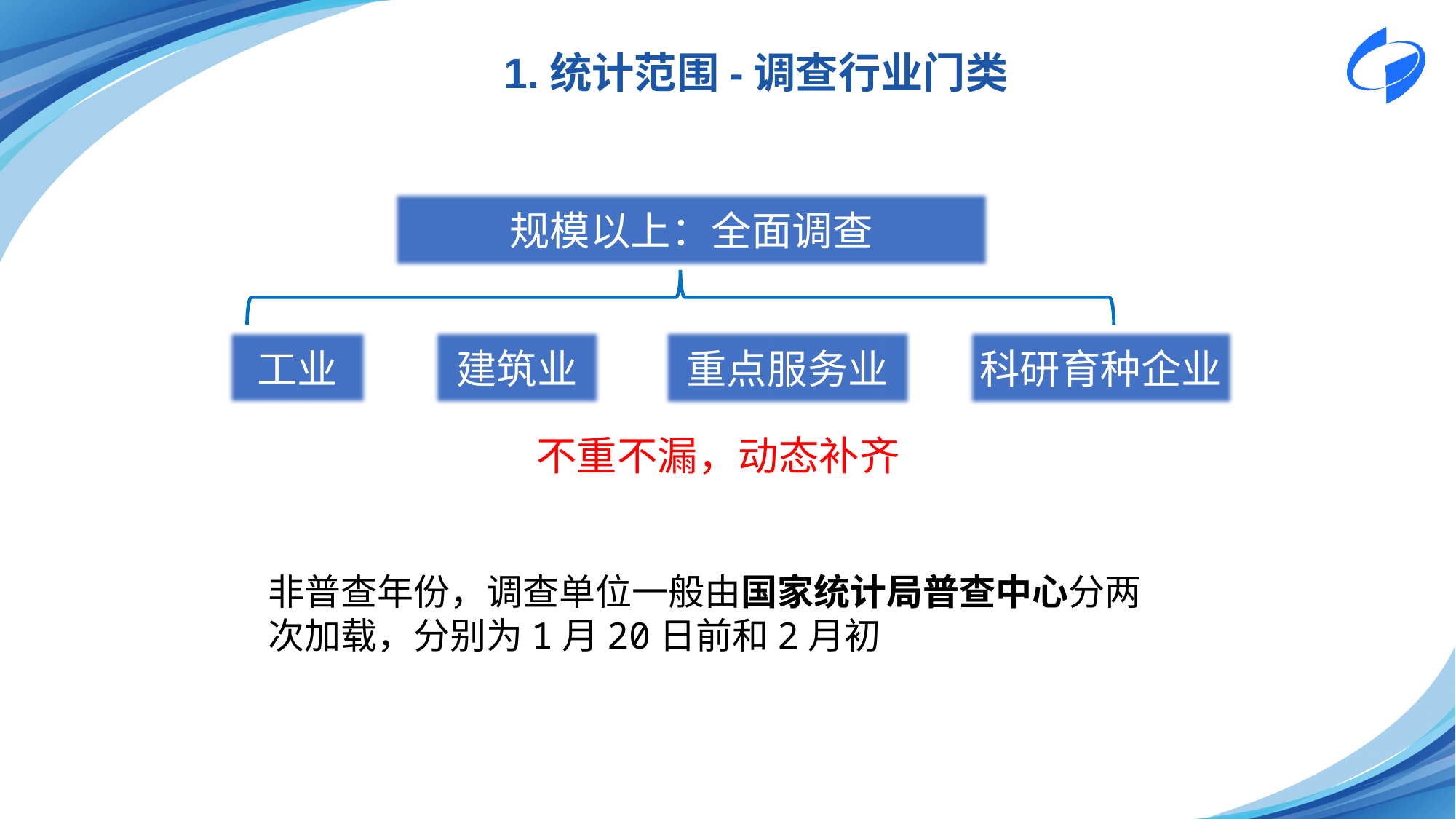

1.统计范围-调查行业门类
规模以上：全面调查
工业
建筑业
重点服务业
科研育种企业
不重不漏，动态补齐
非普查年份，调查单位一般由国家统计局普查中心分两次加载，分别为1月20日前和2月初
14